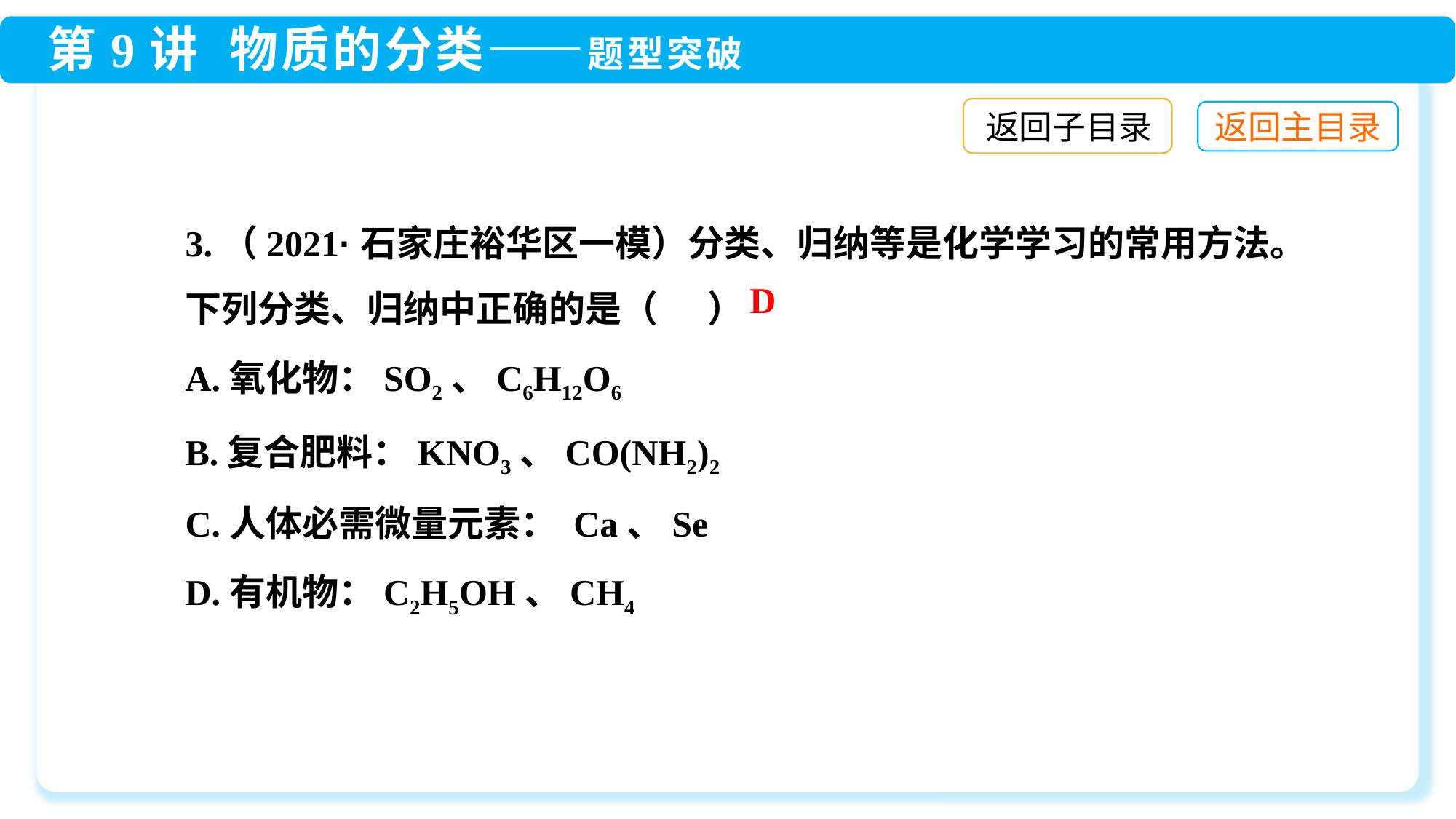

返回子目录
3.（2021·石家庄裕华区一模）分类、归纳等是化学学习的常用方法。下列分类、归纳中正确的是（      ）
A.氧化物：SO2、C6H12O6
B.复合肥料：KNO3、CO(NH2)2
C.人体必需微量元素： Ca、Se
D.有机物：C2H5OH、CH4
D